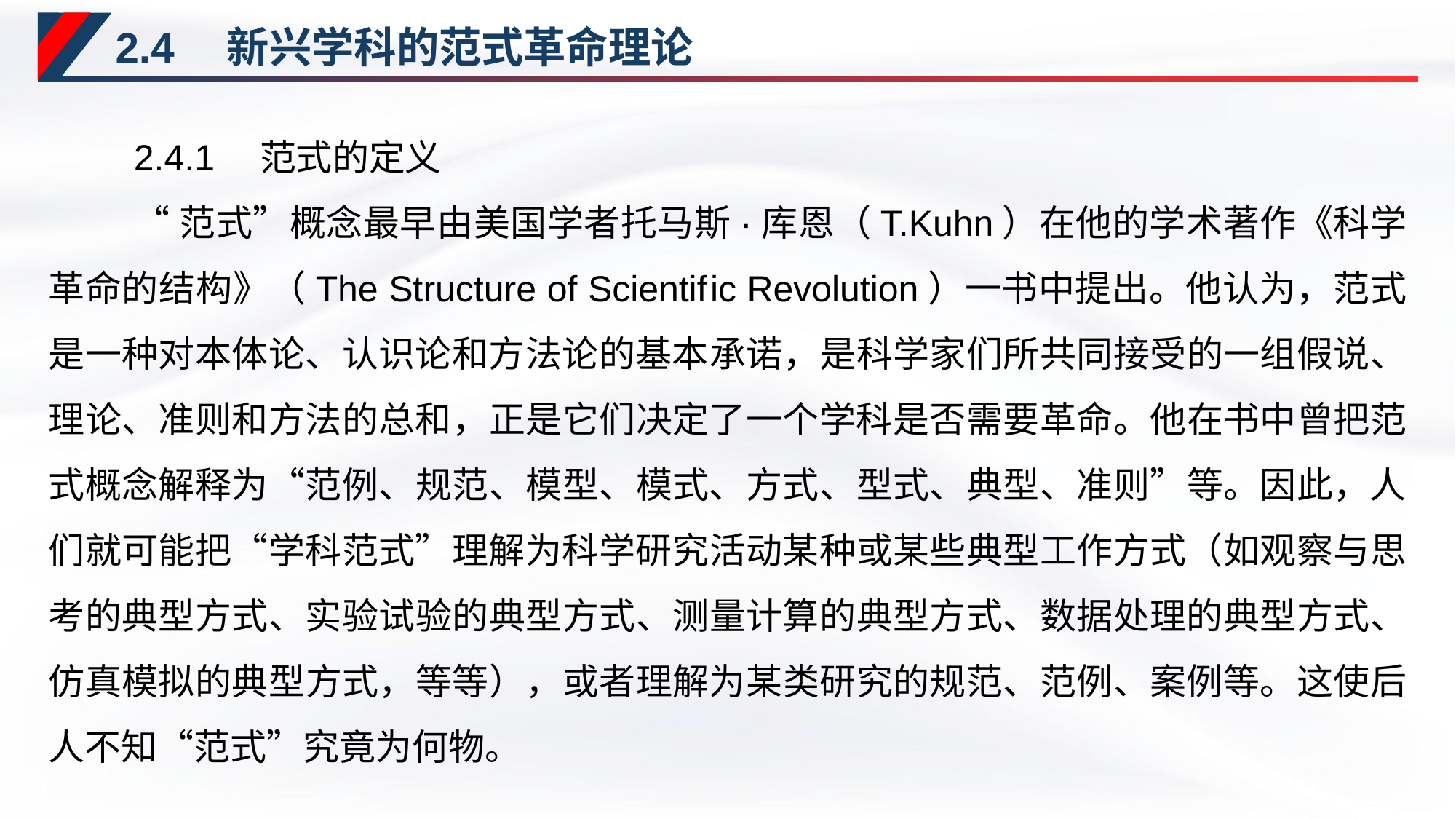

# 2.4　新兴学科的范式革命理论
2.4.1　范式的定义
“范式”概念最早由美国学者托马斯·库恩（T.Kuhn）在他的学术著作《科学革命的结构》（The Structure of Scientif ic Revolution）一书中提出。他认为，范式是一种对本体论、认识论和方法论的基本承诺，是科学家们所共同接受的一组假说、理论、准则和方法的总和，正是它们决定了一个学科是否需要革命。他在书中曾把范式概念解释为“范例、规范、模型、模式、方式、型式、典型、准则”等。因此，人们就可能把“学科范式”理解为科学研究活动某种或某些典型工作方式（如观察与思考的典型方式、实验试验的典型方式、测量计算的典型方式、数据处理的典型方式、仿真模拟的典型方式，等等），或者理解为某类研究的规范、范例、案例等。这使后人不知“范式”究竟为何物。